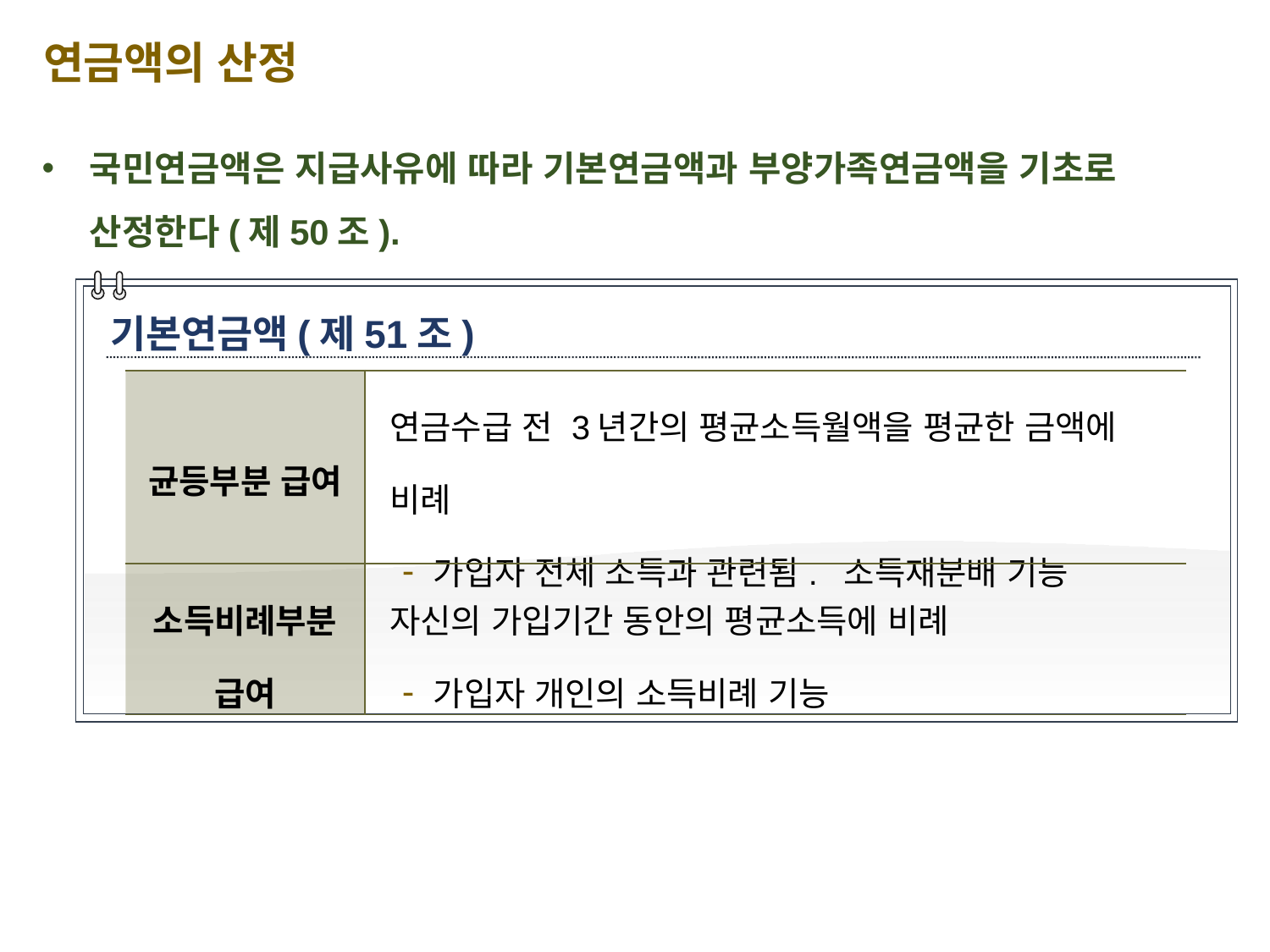

연금액의 산정
국민연금액은 지급사유에 따라 기본연금액과 부양가족연금액을 기초로 산정한다(제50조).

기본연금액(제51조)

| 균등부분 급여 | 연금수급 전 3년간의 평균소득월액을 평균한 금액에 비례 가입자 전체 소득과 관련됨. 소득재분배 기능 |
| --- | --- |
| 소득비례부분 급여 | 자신의 가입기간 동안의 평균소득에 비례 가입자 개인의 소득비례 기능 |